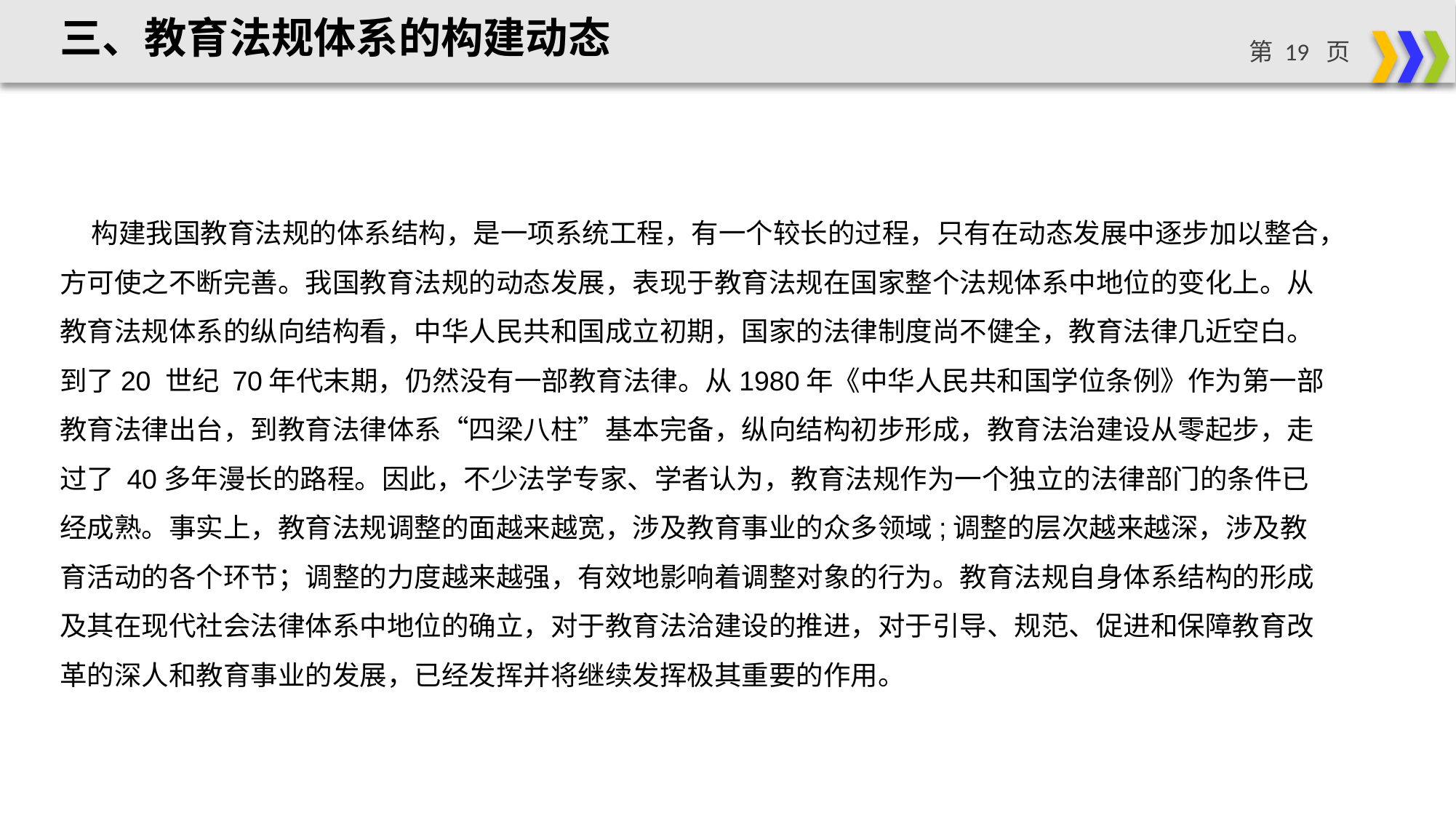

三、教育法规体系的构建动态
构建我国教育法规的体系结构，是一项系统工程，有一个较长的过程，只有在动态发展中逐步加以整合，方可使之不断完善。我国教育法规的动态发展，表现于教育法规在国家整个法规体系中地位的变化上。从教育法规体系的纵向结构看，中华人民共和国成立初期，国家的法律制度尚不健全，教育法律几近空白。到了20 世纪 70年代末期，仍然没有一部教育法律。从1980年《中华人民共和国学位条例》作为第一部教育法律出台，到教育法律体系“四梁八柱”基本完备，纵向结构初步形成，教育法治建设从零起步，走过了 40多年漫长的路程。因此，不少法学专家、学者认为，教育法规作为一个独立的法律部门的条件已经成熟。事实上，教育法规调整的面越来越宽，涉及教育事业的众多领域;调整的层次越来越深，涉及教育活动的各个环节；调整的力度越来越强，有效地影响着调整对象的行为。教育法规自身体系结构的形成及其在现代社会法律体系中地位的确立，对于教育法洽建设的推进，对于引导、规范、促进和保障教育改革的深人和教育事业的发展，已经发挥并将继续发挥极其重要的作用。